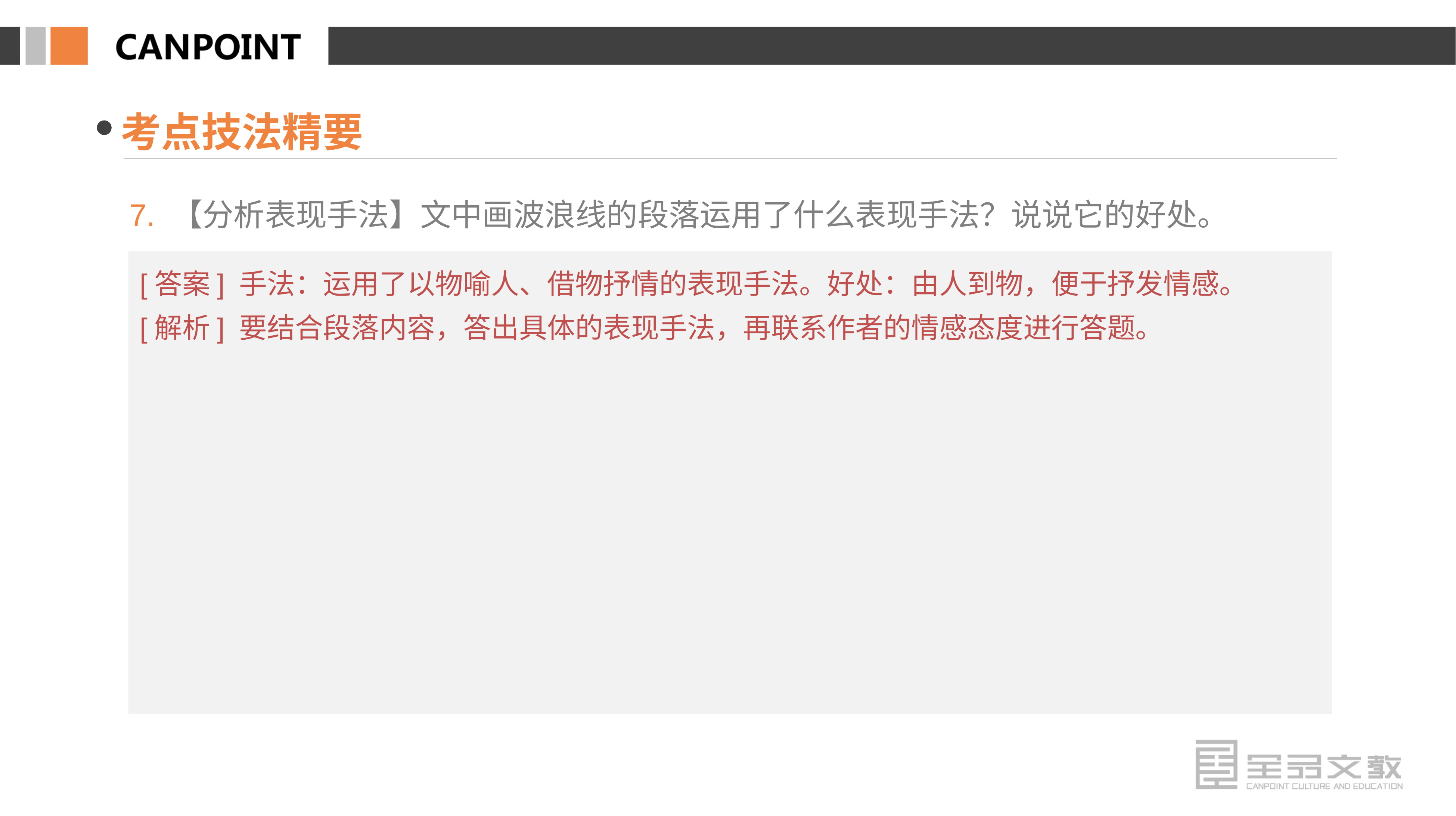

考点技法精要

7. 【分析表现手法】文中画波浪线的段落运用了什么表现手法？说说它的好处。

[答案] 手法：运用了以物喻人、借物抒情的表现手法。好处：由人到物，便于抒发情感。
[解析] 要结合段落内容，答出具体的表现手法，再联系作者的情感态度进行答题。